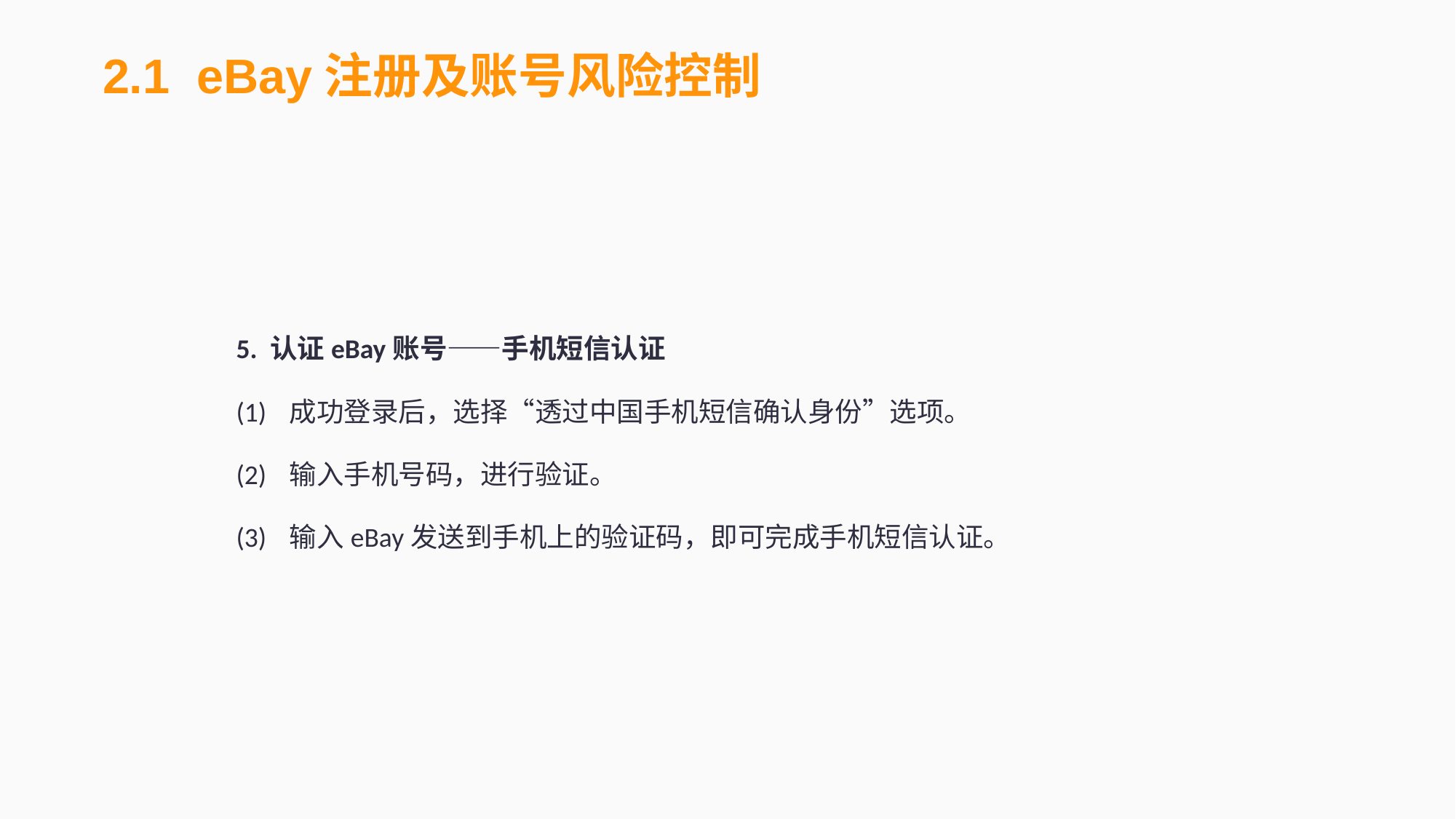

2.1  eBay注册及账号风险控制
5. 认证eBay账号——手机短信认证
(1)	成功登录后，选择“透过中国手机短信确认身份”选项。
(2)	输入手机号码，进行验证。
(3)	输入eBay发送到手机上的验证码，即可完成手机短信认证。